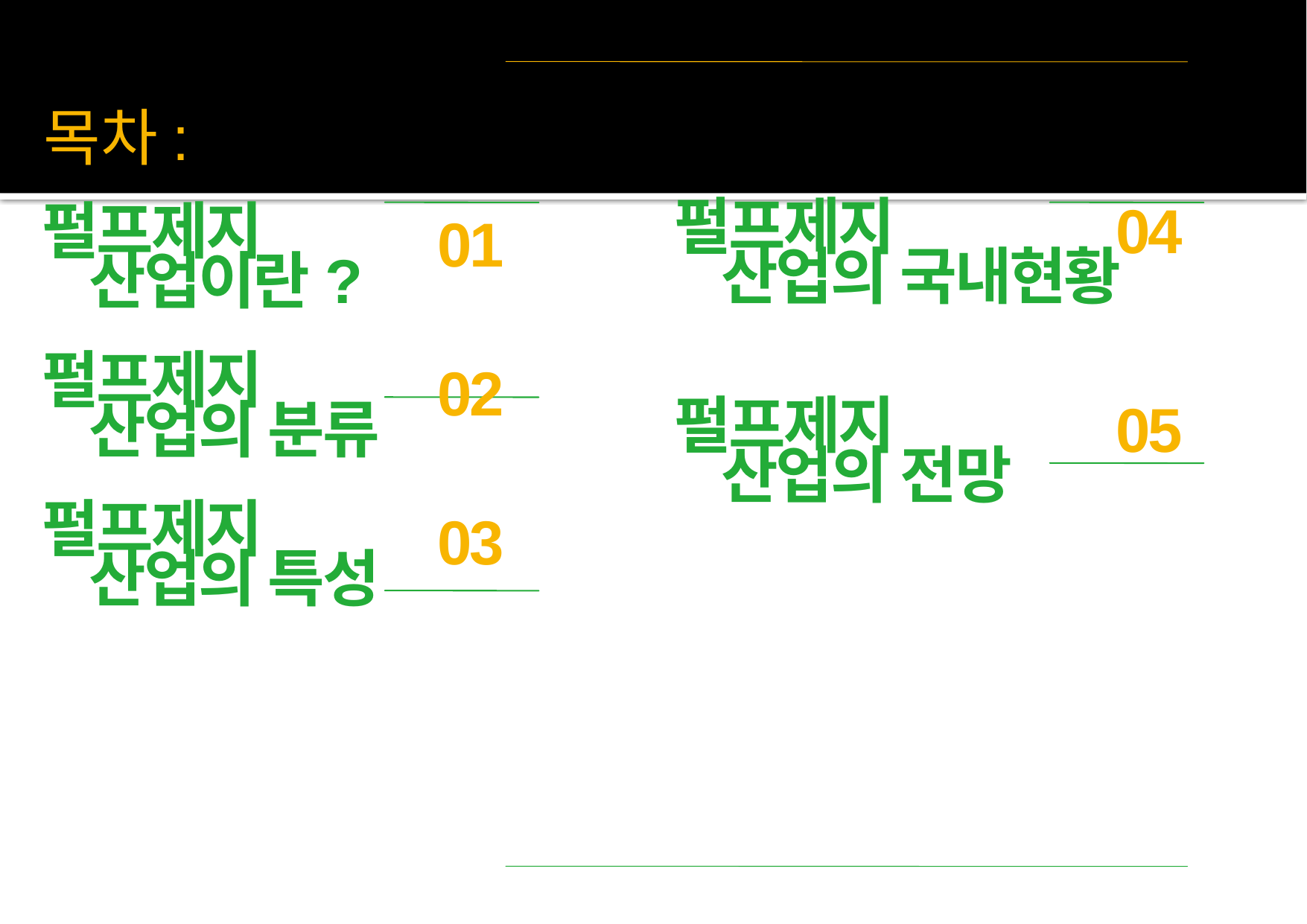

펄프제지
  산업의 국내현황

펄프제지
  산업의 전망
펄프제지
  산업이란?

펄프제지
  산업의 분류

펄프제지
  산업의 특성

04

05
01

02

03